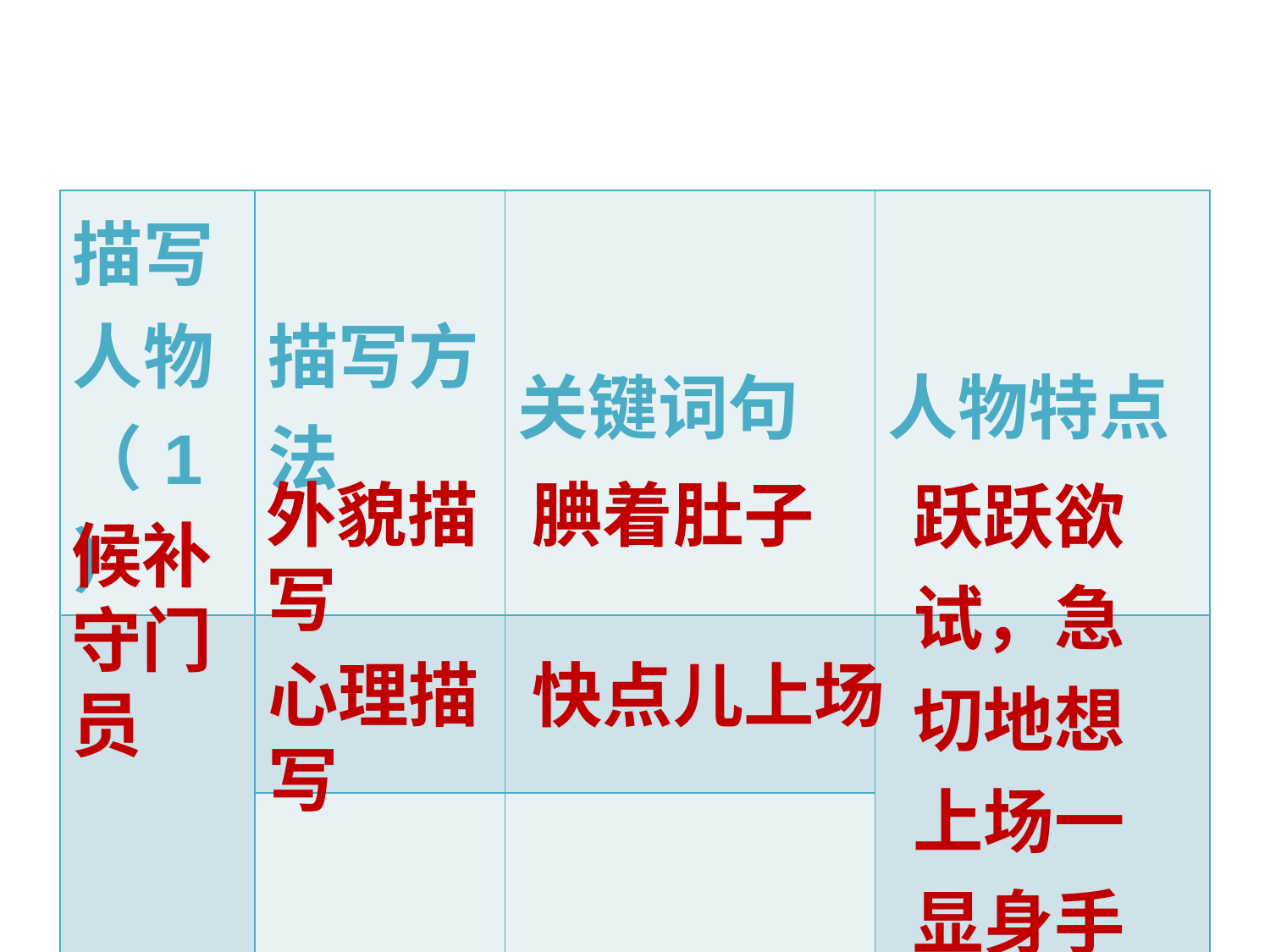

| 描写人物（1） | 描写方法 | 关键词句 | 人物特点 |
| --- | --- | --- | --- |
|  |  |  |  |
|  |  |  |  |
跃跃欲试，急切地想上场一显身手
腆着肚子
外貌描写
候补守门员
快点儿上场
心理描写